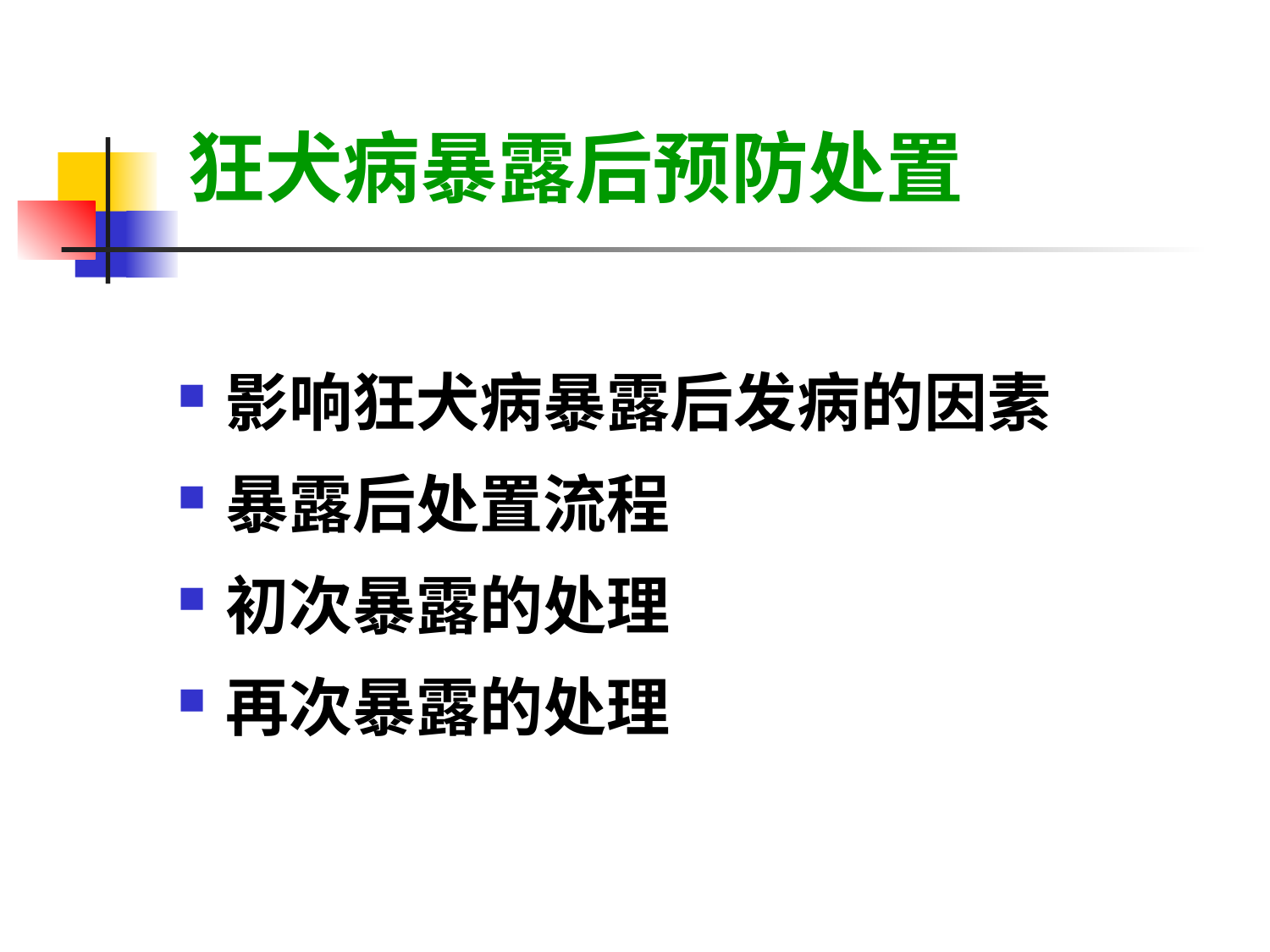

狂犬病暴露后预防处置

影响狂犬病暴露后发病的因素
暴露后处置流程
初次暴露的处理
再次暴露的处理